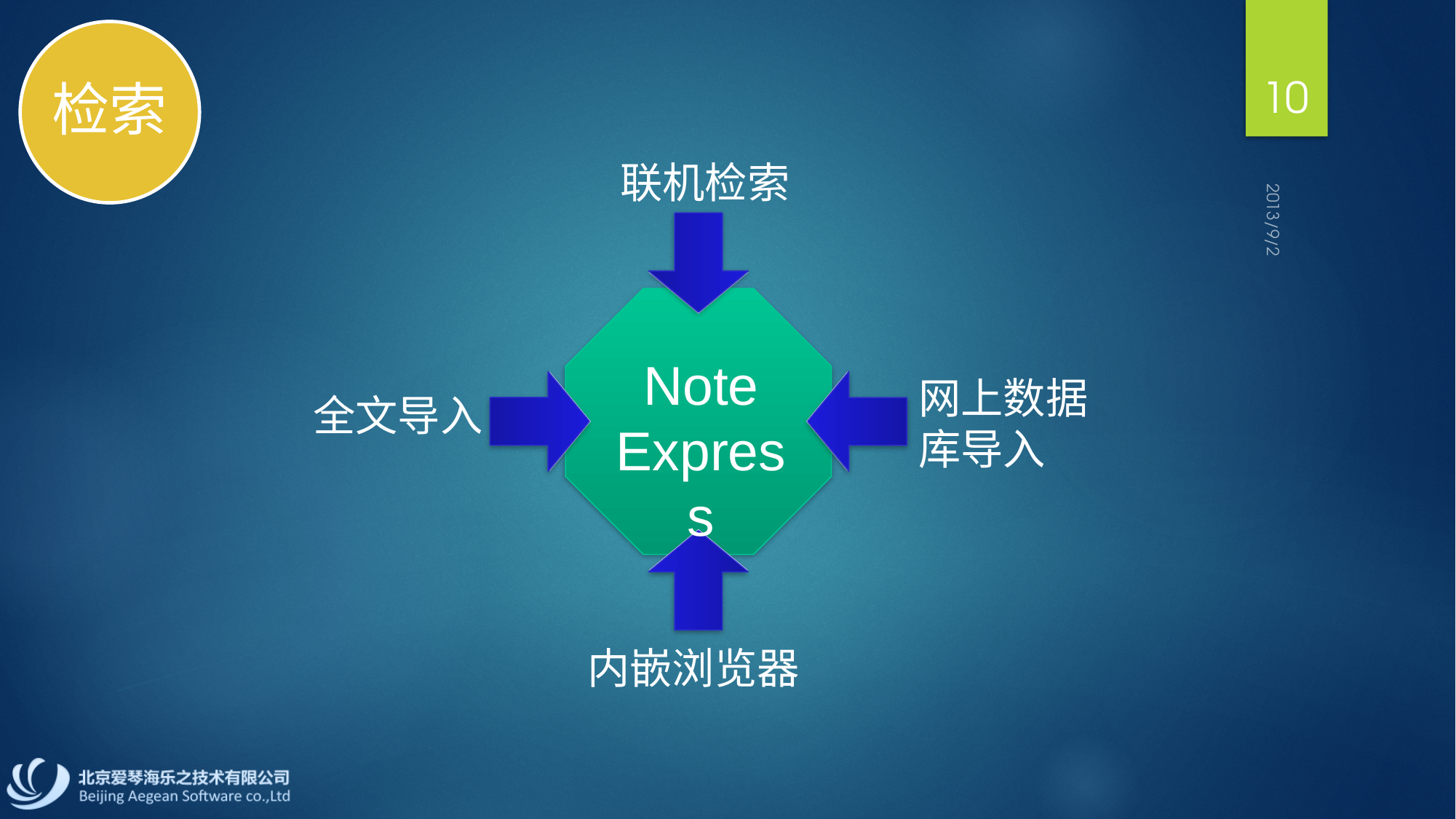

检索
10
联机检索

2013/9/2
Note
Express
网上数据库导入
全文导入
内嵌浏览器